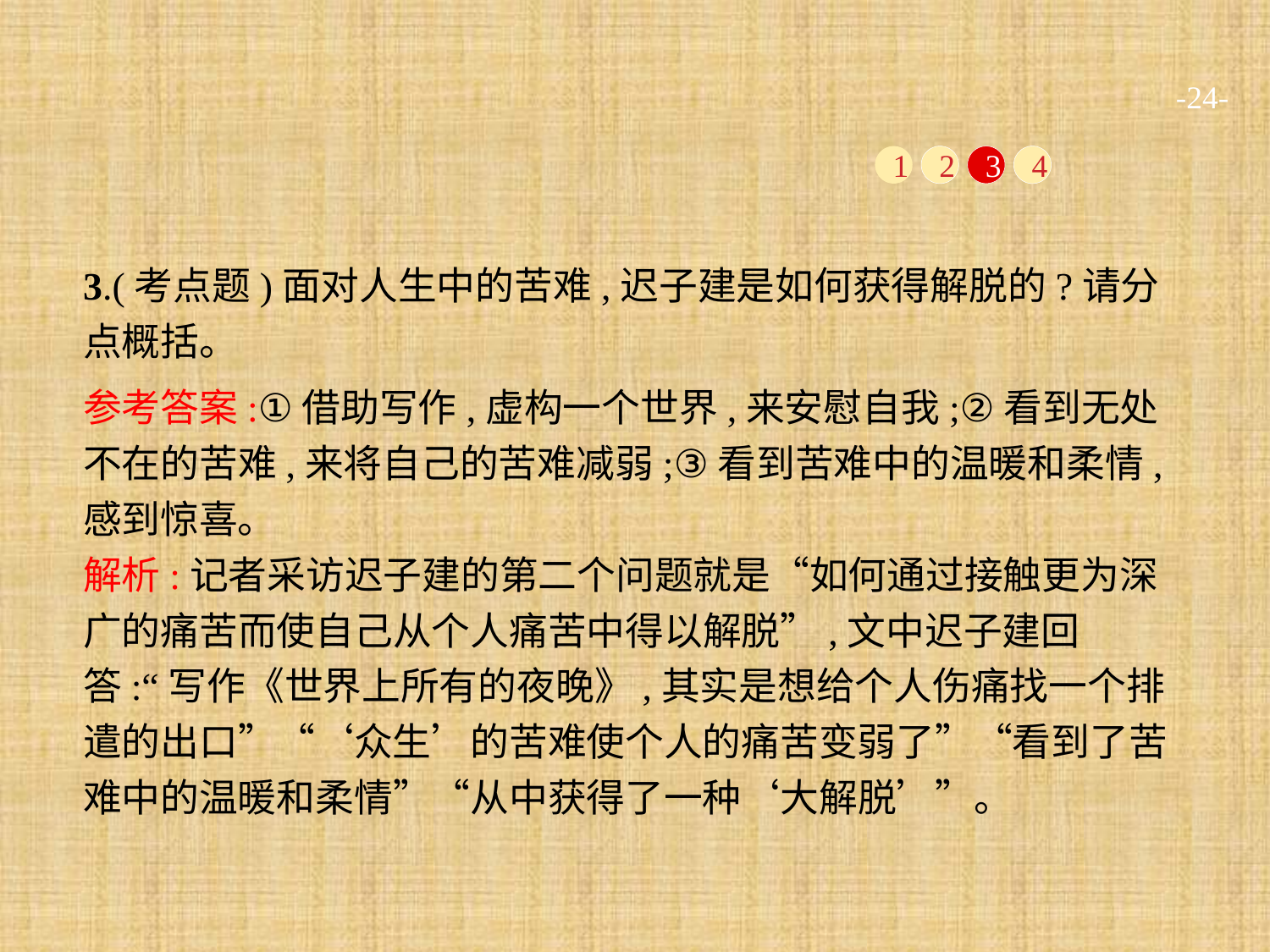

-24-
1
2
3
4
3.(考点题)面对人生中的苦难,迟子建是如何获得解脱的?请分点概括。
参考答案:①借助写作,虚构一个世界,来安慰自我;②看到无处不在的苦难,来将自己的苦难减弱;③看到苦难中的温暖和柔情,感到惊喜。
解析:记者采访迟子建的第二个问题就是“如何通过接触更为深广的痛苦而使自己从个人痛苦中得以解脱”,文中迟子建回答:“写作《世界上所有的夜晚》,其实是想给个人伤痛找一个排遣的出口”“‘众生’的苦难使个人的痛苦变弱了”“看到了苦难中的温暖和柔情”“从中获得了一种‘大解脱’”。